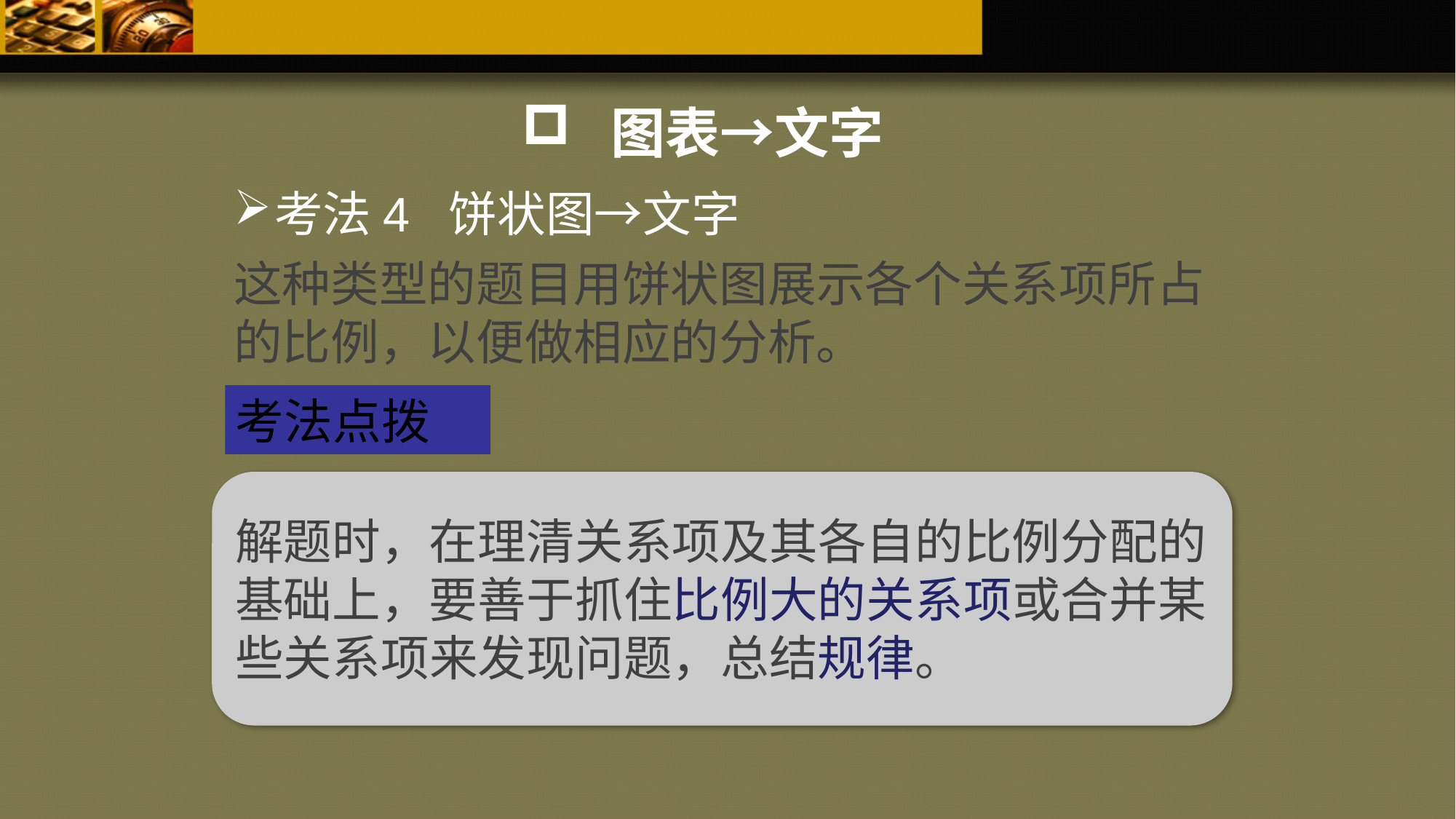

图表→文字
考法4  饼状图→文字
这种类型的题目用饼状图展示各个关系项所占的比例，以便做相应的分析。
考法点拨
解题时，在理清关系项及其各自的比例分配的基础上，要善于抓住比例大的关系项或合并某些关系项来发现问题，总结规律。